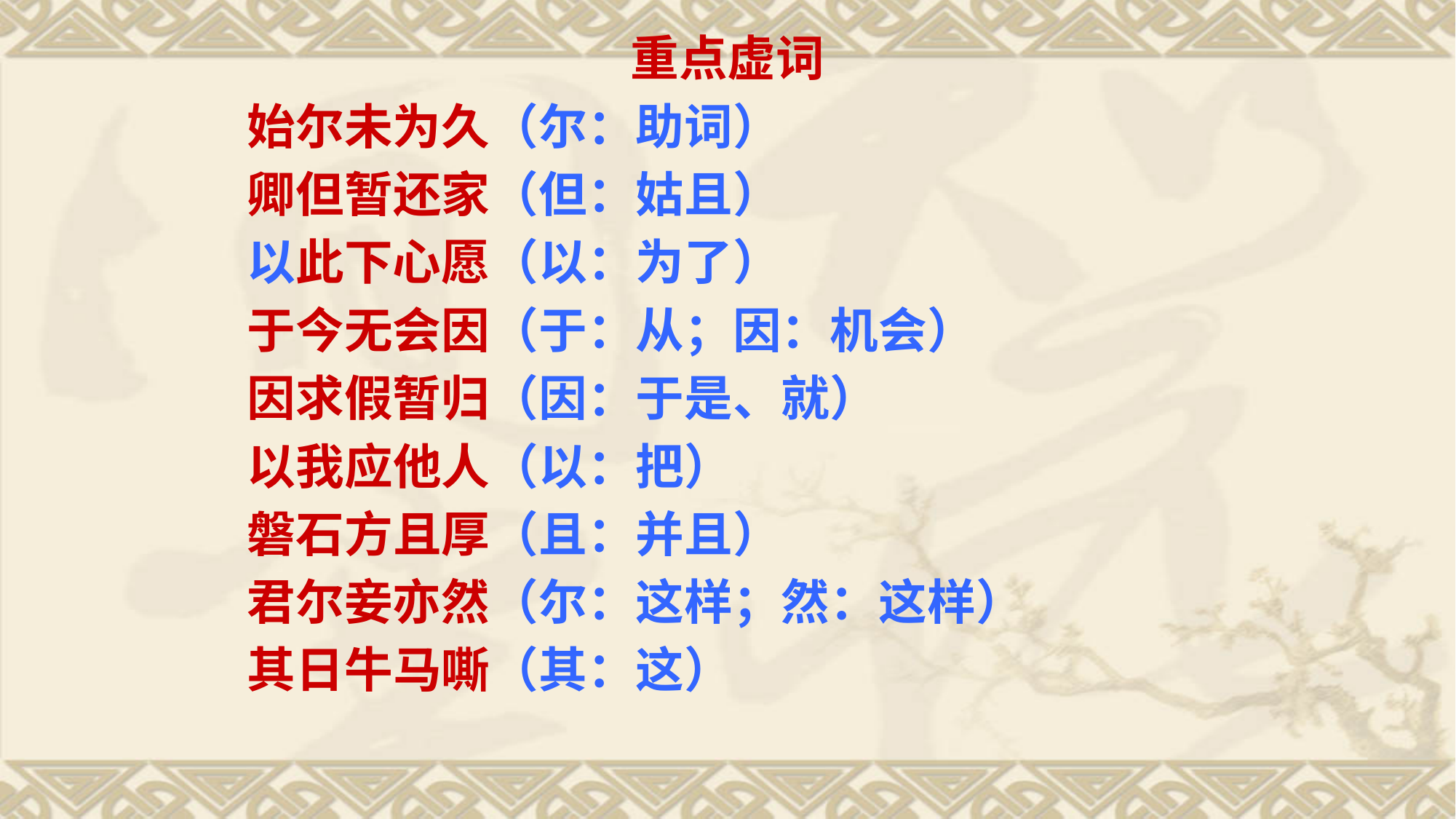

重点虚词
始尔未为久（尔：助词）
卿但暂还家（但：姑且）
以此下心愿（以：为了）
于今无会因（于：从；因：机会）
因求假暂归（因：于是、就）
以我应他人（以：把）
磐石方且厚（且：并且）
君尔妾亦然（尔：这样；然：这样）
其日牛马嘶（其：这）